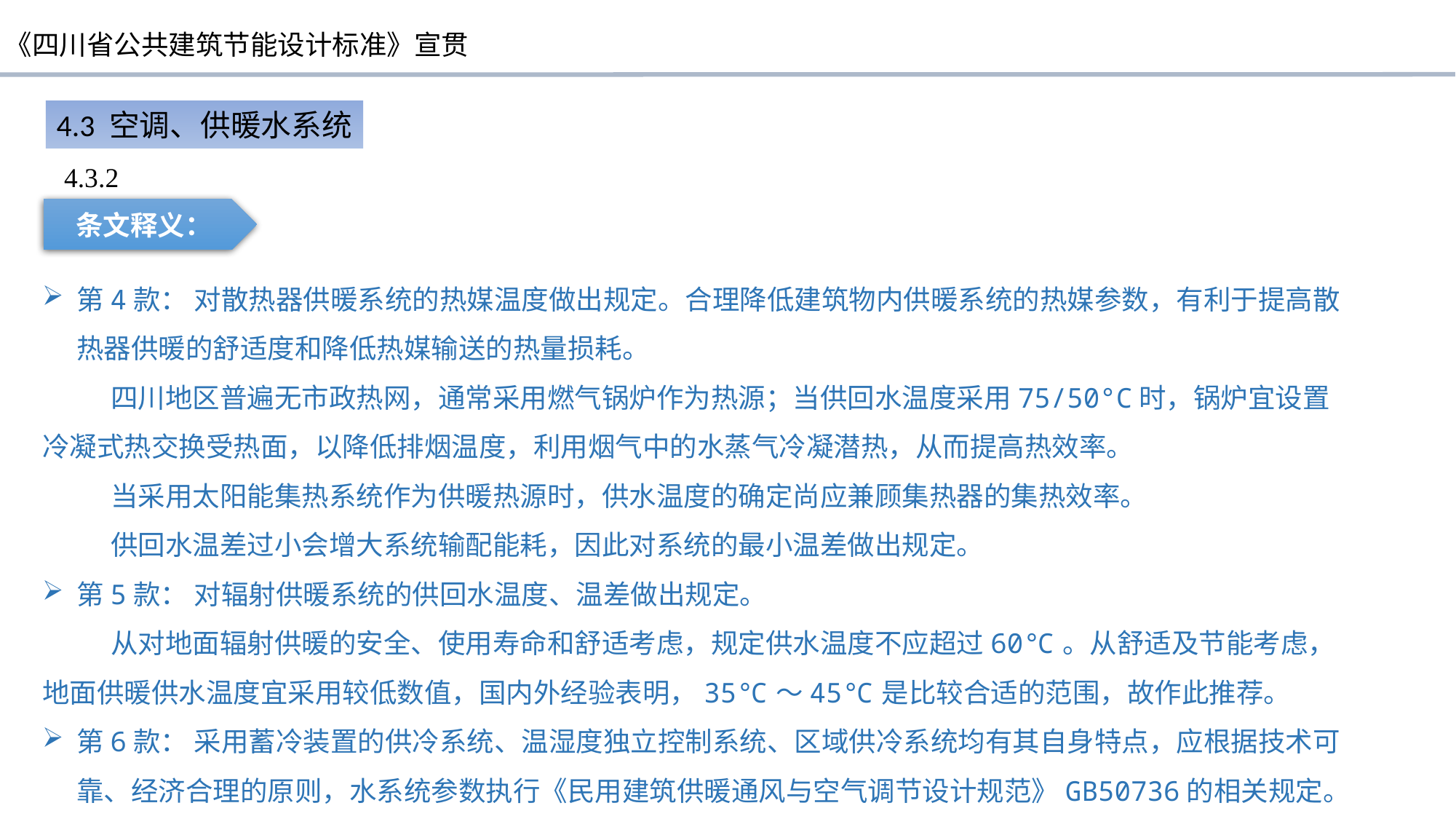

4.3 空调、供暖水系统
4.3.2
条文释义：
第4款： 对散热器供暖系统的热媒温度做出规定。合理降低建筑物内供暖系统的热媒参数，有利于提高散热器供暖的舒适度和降低热媒输送的热量损耗。
          四川地区普遍无市政热网，通常采用燃气锅炉作为热源；当供回水温度采用75/50°C时，锅炉宜设置冷凝式热交换受热面，以降低排烟温度，利用烟气中的水蒸气冷凝潜热，从而提高热效率。
          当采用太阳能集热系统作为供暖热源时，供水温度的确定尚应兼顾集热器的集热效率。
          供回水温差过小会增大系统输配能耗，因此对系统的最小温差做出规定。
第5款： 对辐射供暖系统的供回水温度、温差做出规定。
          从对地面辐射供暖的安全、使用寿命和舒适考虑，规定供水温度不应超过60℃。从舒适及节能考虑，地面供暖供水温度宜采用较低数值，国内外经验表明，35℃～45℃是比较合适的范围，故作此推荐。
第6款： 采用蓄冷装置的供冷系统、温湿度独立控制系统、区域供冷系统均有其自身特点，应根据技术可靠、经济合理的原则，水系统参数执行《民用建筑供暖通风与空气调节设计规范》GB50736的相关规定。